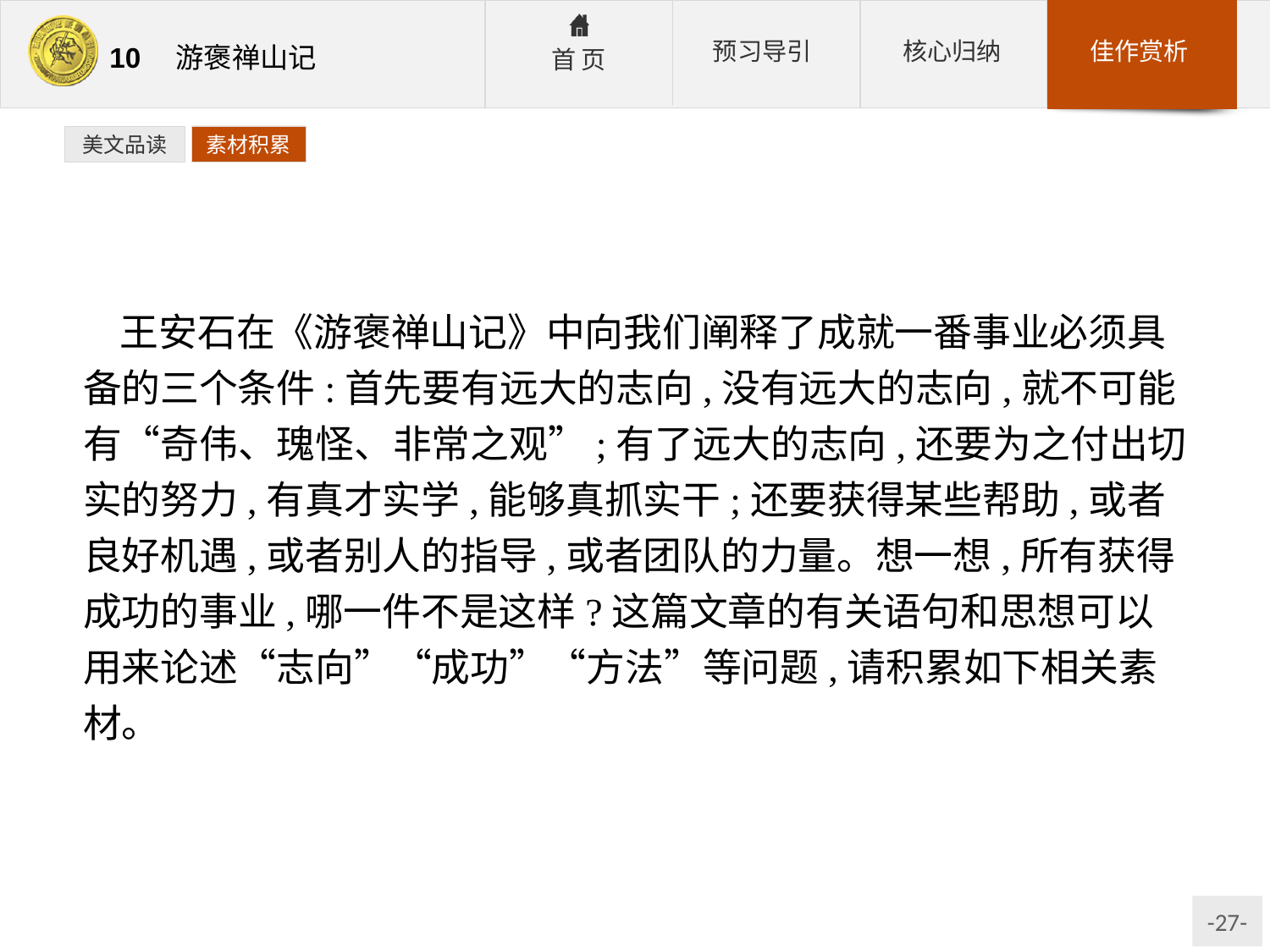

美文品读
素材积累
王安石在《游褒禅山记》中向我们阐释了成就一番事业必须具备的三个条件:首先要有远大的志向,没有远大的志向,就不可能有“奇伟、瑰怪、非常之观”;有了远大的志向,还要为之付出切实的努力,有真才实学,能够真抓实干;还要获得某些帮助,或者良好机遇,或者别人的指导,或者团队的力量。想一想,所有获得成功的事业,哪一件不是这样?这篇文章的有关语句和思想可以用来论述“志向”“成功”“方法”等问题,请积累如下相关素材。